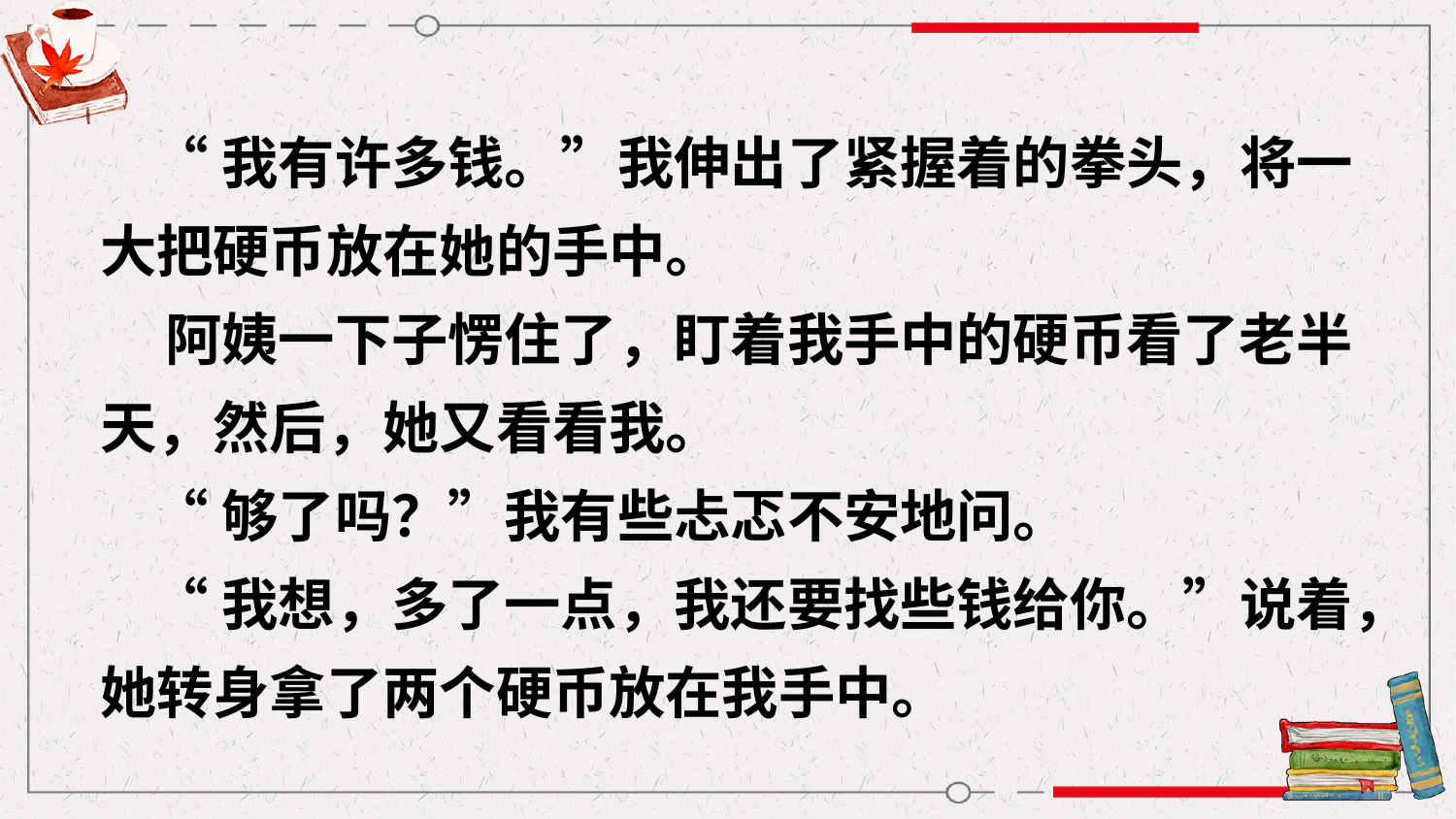

“我有许多钱。”我伸出了紧握着的拳头，将一大把硬币放在她的手中。
    阿姨一下子愣住了，盯着我手中的硬币看了老半天，然后，她又看看我。
    “够了吗？”我有些忐忑不安地问。
    “我想，多了一点，我还要找些钱给你。”说着，她转身拿了两个硬币放在我手中。